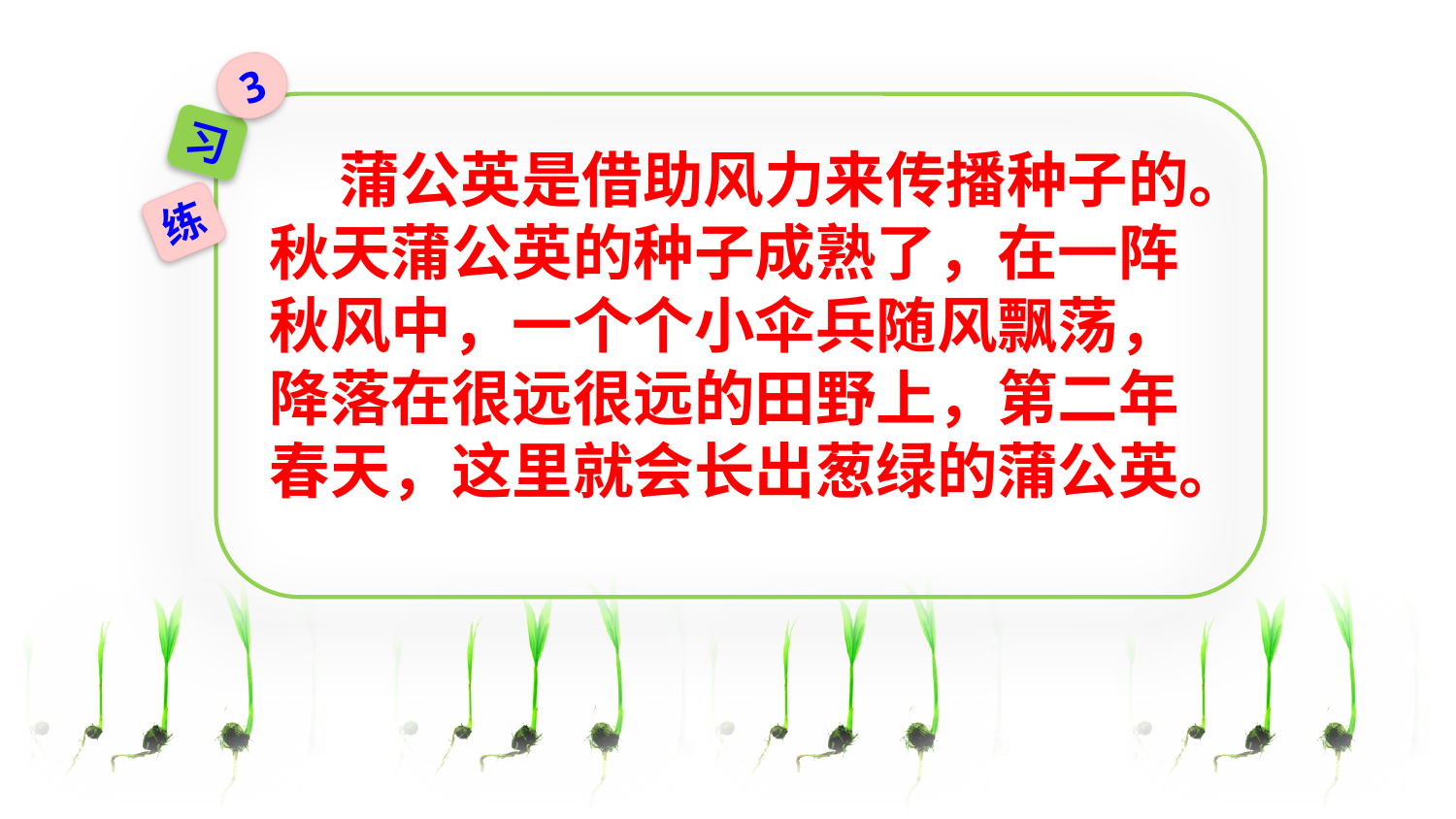

3

习
    蒲公英是借助风力来传播种子的。秋天蒲公英的种子成熟了，在一阵秋风中，一个个小伞兵随风飘荡，降落在很远很远的田野上，第二年春天，这里就会长出葱绿的蒲公英。

练